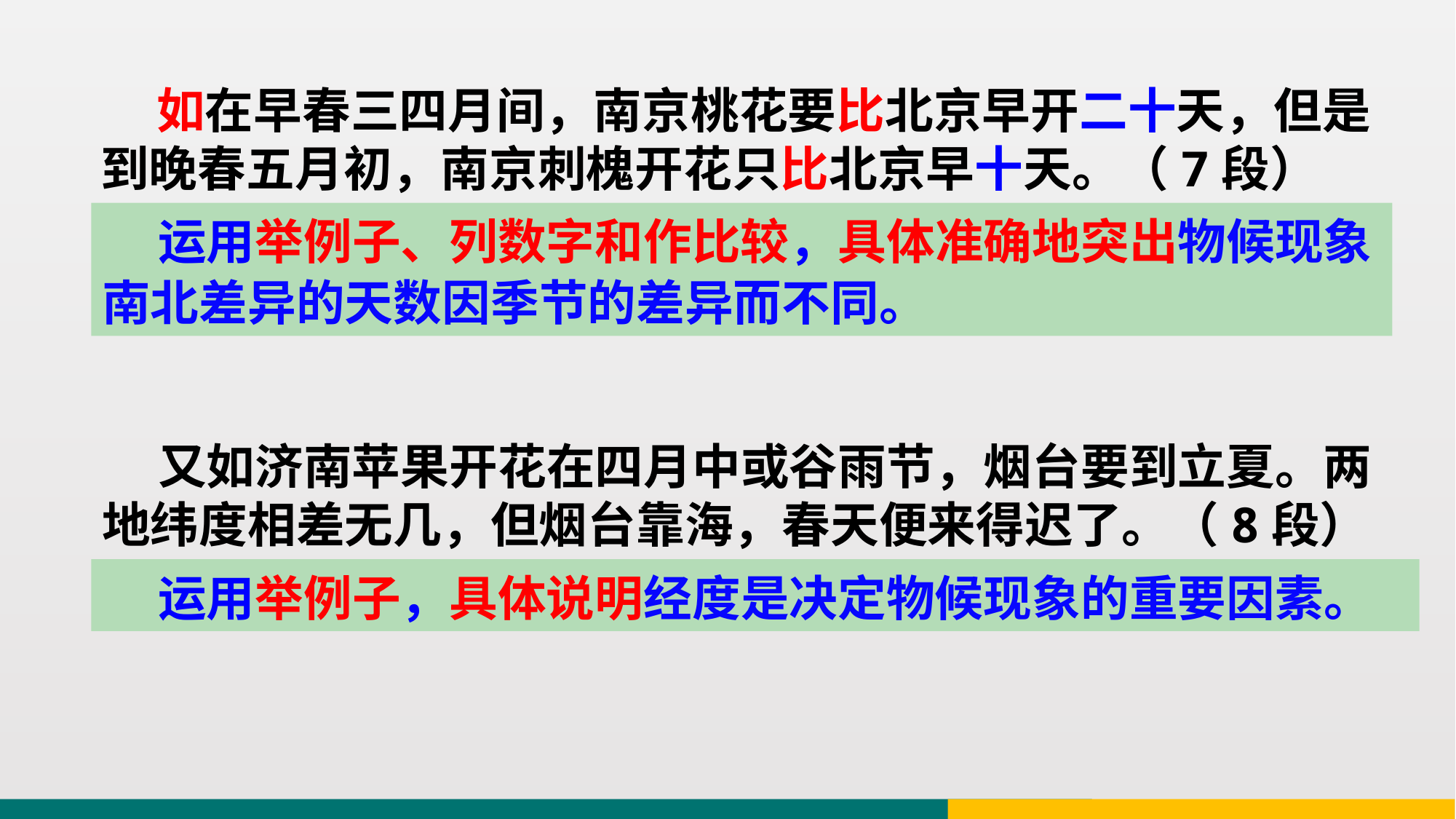

如在早春三四月间，南京桃花要比北京早开二十天，但是到晚春五月初，南京刺槐开花只比北京早十天。（7段）
    运用举例子、列数字和作比较，具体准确地突出物候现象南北差异的天数因季节的差异而不同。
    又如济南苹果开花在四月中或谷雨节，烟台要到立夏。两地纬度相差无几，但烟台靠海，春天便来得迟了。（8段）
    运用举例子，具体说明经度是决定物候现象的重要因素。